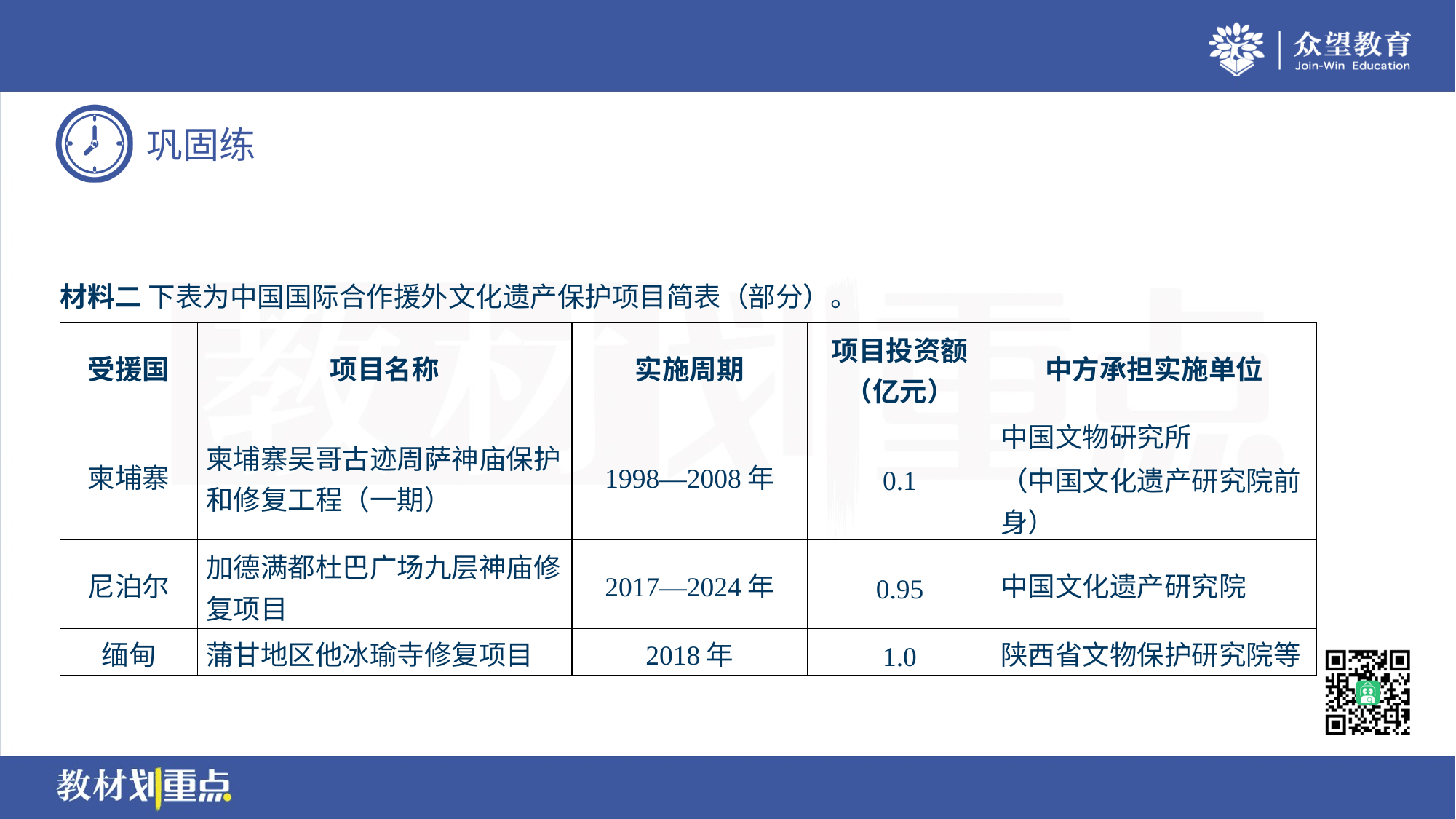

材料二 下表为中国国际合作援外文化遗产保护项目简表（部分）。
| 受援国 | 项目名称 | 实施周期 | 项目投资额 （亿元） | 中方承担实施单位 |
| --- | --- | --- | --- | --- |
| 柬埔寨 | 柬埔寨吴哥古迹周萨神庙保护 和修复工程（一期） | 1998—2008年 | 0.1 | 中国文物研究所 （中国文化遗产研究院前 身） |
| 尼泊尔 | 加德满都杜巴广场九层神庙修 复项目 | 2017—2024年 | 0.95 | 中国文化遗产研究院 |
| 缅甸 | 蒲甘地区他冰瑜寺修复项目 | 2018年 | 1.0 | 陕西省文物保护研究院等 |